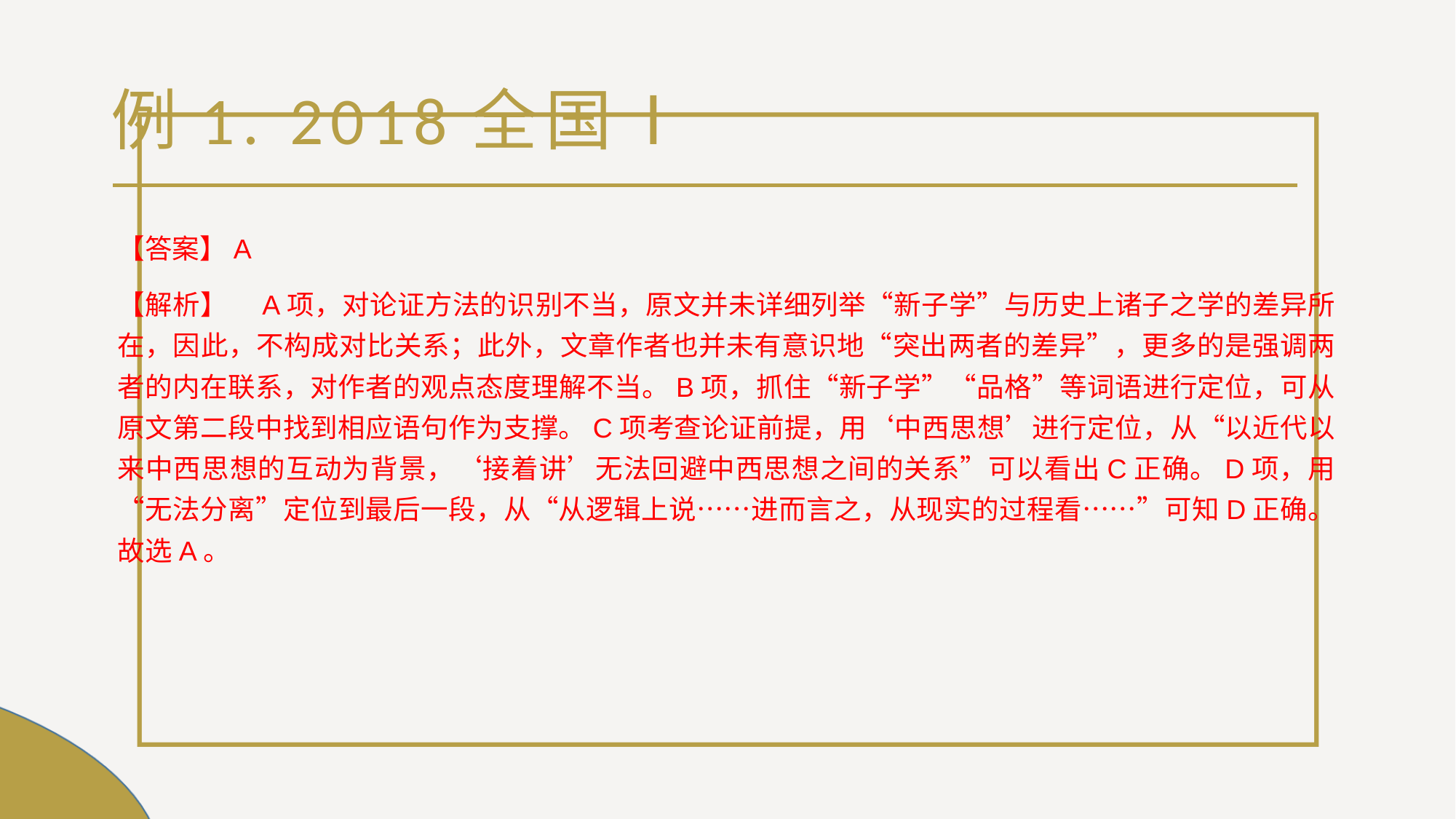

# 例1. 2018全国Ⅰ
【答案】A
【解析】　A项，对论证方法的识别不当，原文并未详细列举“新子学”与历史上诸子之学的差异所在，因此，不构成对比关系；此外，文章作者也并未有意识地“突出两者的差异”，更多的是强调两者的内在联系，对作者的观点态度理解不当。B项，抓住“新子学”“品格”等词语进行定位，可从原文第二段中找到相应语句作为支撑。C项考查论证前提，用‘中西思想’进行定位，从“以近代以来中西思想的互动为背景，‘接着讲’无法回避中西思想之间的关系”可以看出C正确。D项，用“无法分离”定位到最后一段，从“从逻辑上说……进而言之，从现实的过程看……”可知D正确。故选A。